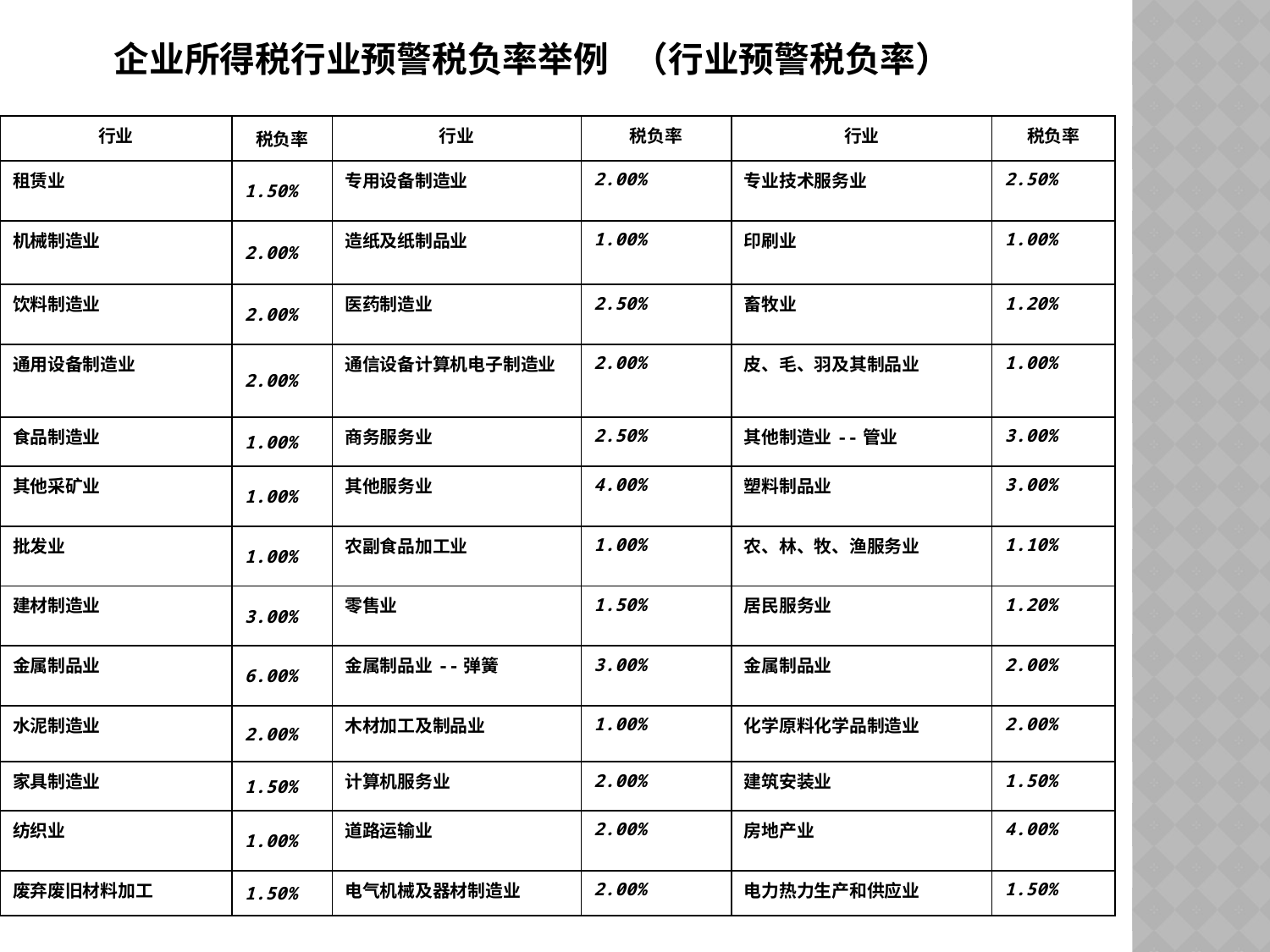

企业所得税行业预警税负率举例   （行业预警税负率）
| 行业 | 税负率 | 行业 | 税负率 | 行业 | 税负率 |
| --- | --- | --- | --- | --- | --- |
| 租赁业 | 1.50% | 专用设备制造业 | 2.00% | 专业技术服务业 | 2.50% |
| 机械制造业 | 2.00% | 造纸及纸制品业 | 1.00% | 印刷业 | 1.00% |
| 饮料制造业 | 2.00% | 医药制造业 | 2.50% | 畜牧业 | 1.20% |
| 通用设备制造业 | 2.00% | 通信设备计算机电子制造业 | 2.00% | 皮、毛、羽及其制品业 | 1.00% |
| 食品制造业 | 1.00% | 商务服务业 | 2.50% | 其他制造业--管业 | 3.00% |
| 其他采矿业 | 1.00% | 其他服务业 | 4.00% | 塑料制品业 | 3.00% |
| 批发业 | 1.00% | 农副食品加工业 | 1.00% | 农、林、牧、渔服务业 | 1.10% |
| 建材制造业 | 3.00% | 零售业 | 1.50% | 居民服务业 | 1.20% |
| 金属制品业 | 6.00% | 金属制品业--弹簧 | 3.00% | 金属制品业 | 2.00% |
| 水泥制造业 | 2.00% | 木材加工及制品业 | 1.00% | 化学原料化学品制造业 | 2.00% |
| 家具制造业 | 1.50% | 计算机服务业 | 2.00% | 建筑安装业 | 1.50% |
| 纺织业 | 1.00% | 道路运输业 | 2.00% | 房地产业 | 4.00% |
| 废弃废旧材料加工 | 1.50% | 电气机械及器材制造业 | 2.00% | 电力热力生产和供应业 | 1.50% |